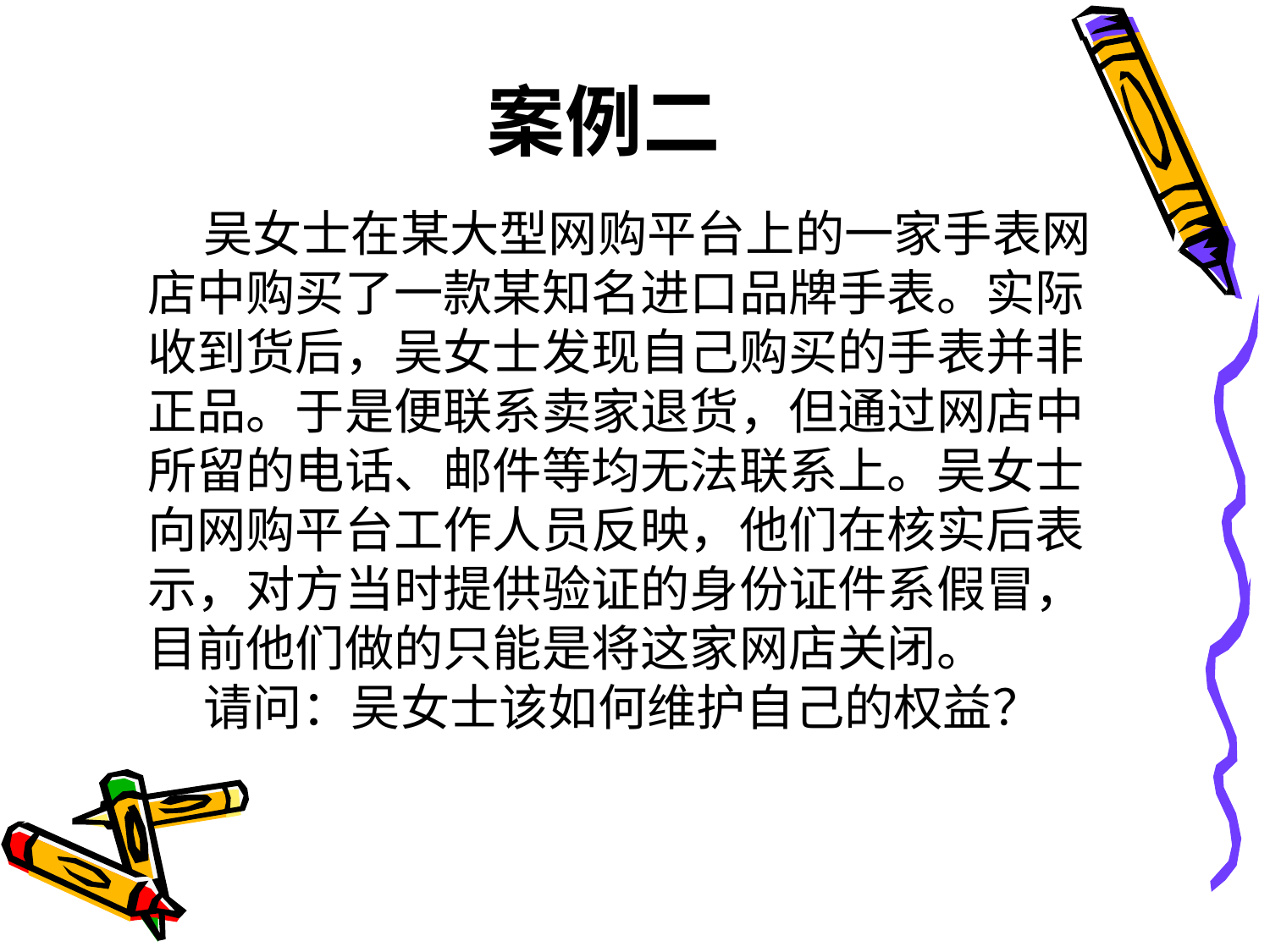

案例二
    吴女士在某大型网购平台上的一家手表网店中购买了一款某知名进口品牌手表。实际收到货后，吴女士发现自己购买的手表并非正品。于是便联系卖家退货，但通过网店中所留的电话、邮件等均无法联系上。吴女士向网购平台工作人员反映，他们在核实后表示，对方当时提供验证的身份证件系假冒，目前他们做的只能是将这家网店关闭。
    请问：吴女士该如何维护自己的权益？